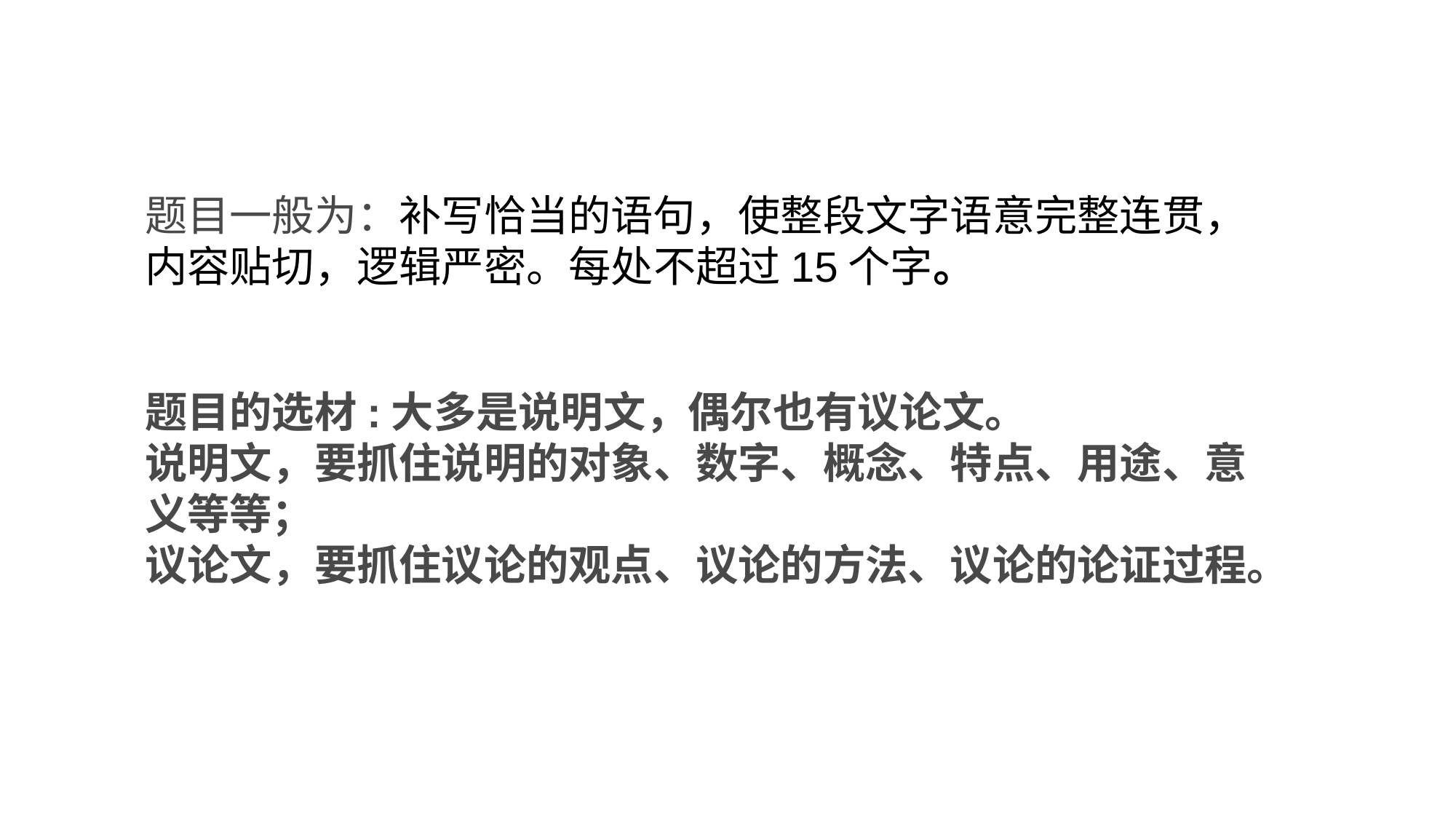

题目一般为：补写恰当的语句，使整段文字语意完整连贯，内容贴切，逻辑严密。每处不超过15个字。
题目的选材:大多是说明文，偶尔也有议论文。
说明文，要抓住说明的对象、数字、概念、特点、用途、意义等等；
议论文，要抓住议论的观点、议论的方法、议论的论证过程。